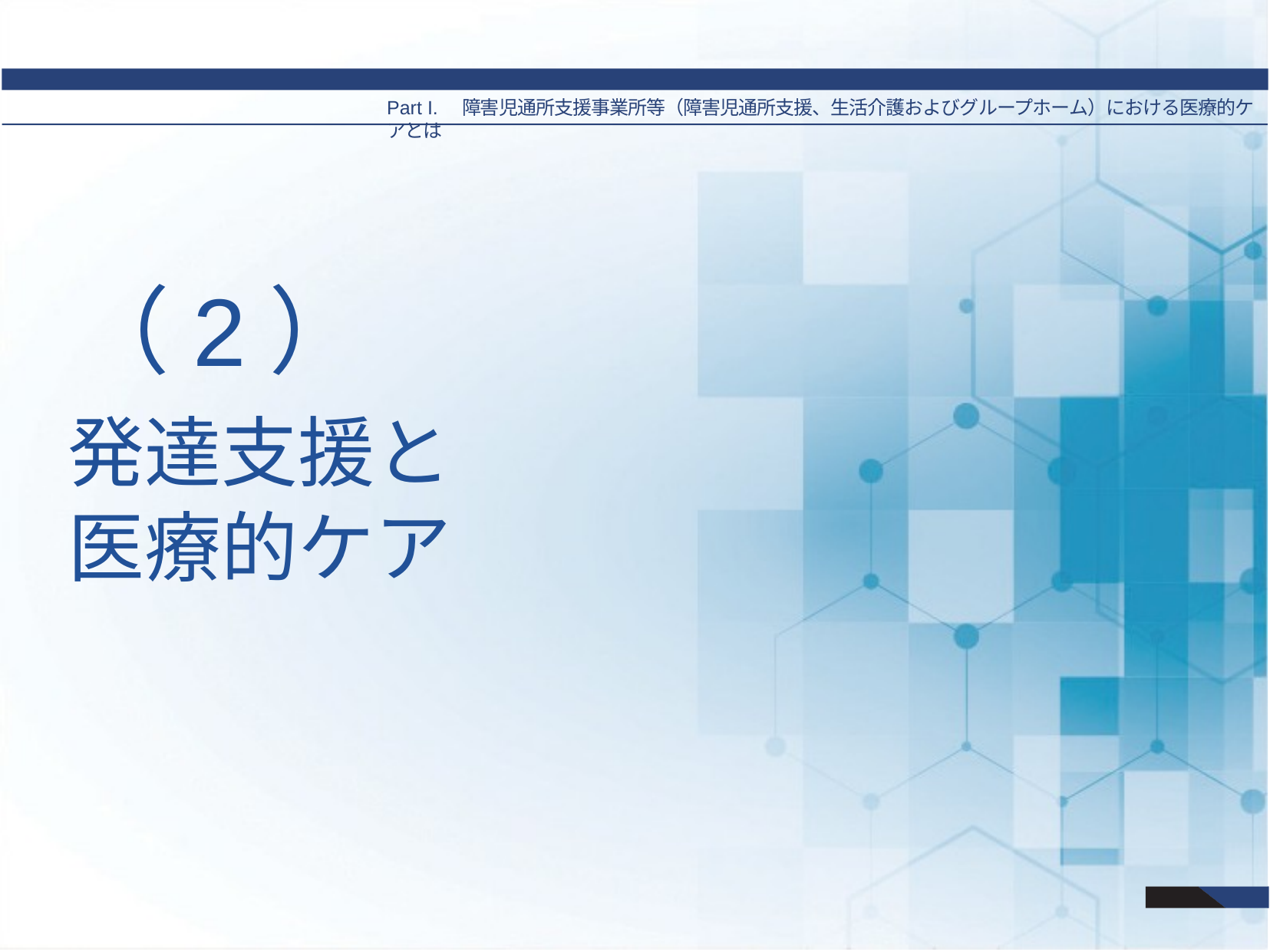

Part I.　障害児通所支援事業所等（障害児通所支援、生活介護およびグループホーム）における医療的ケアとは

# （2）
発達支援と
医療的ケア
6